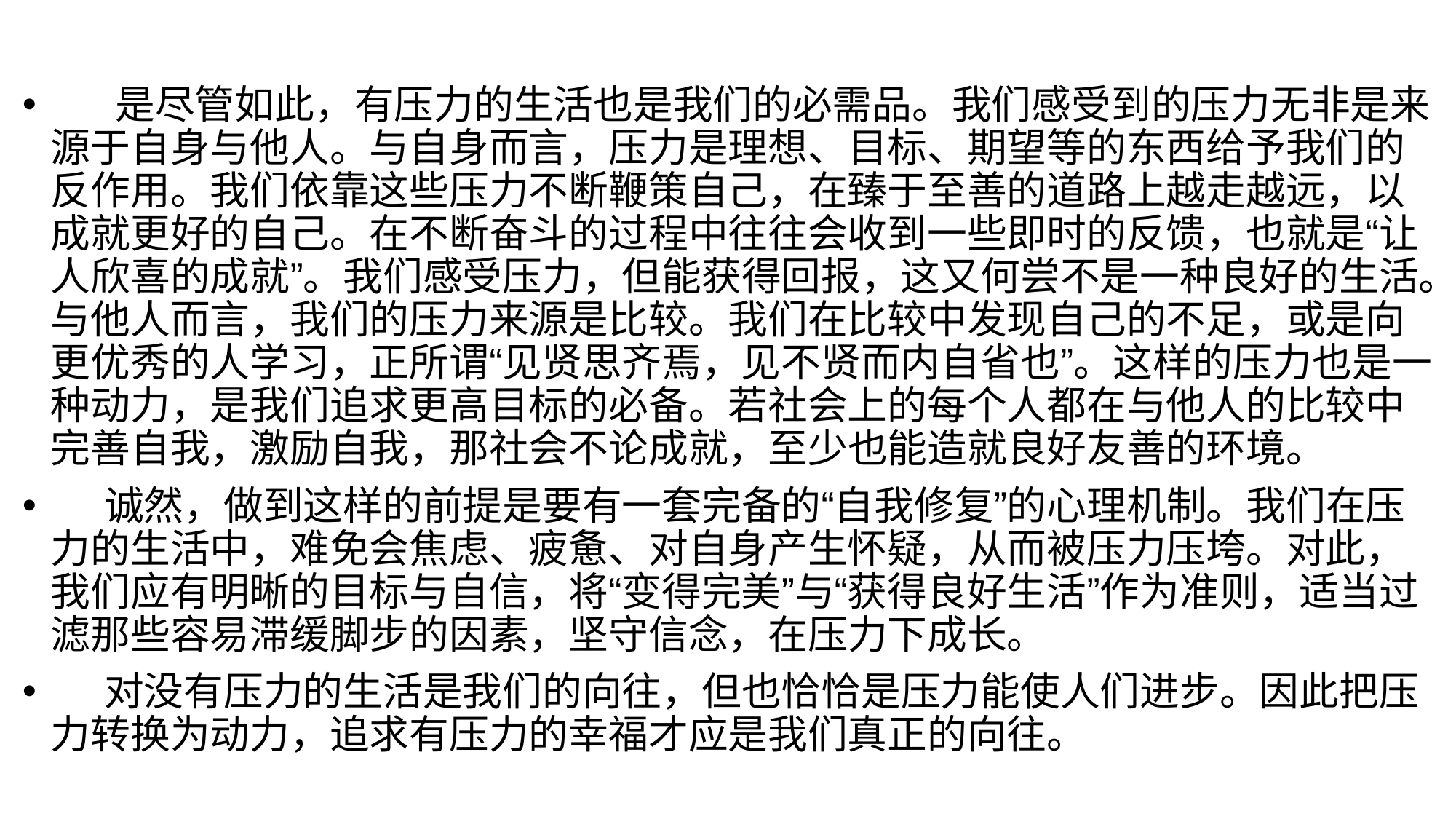

是尽管如此，有压力的生活也是我们的必需品。我们感受到的压力无非是来源于自身与他人。与自身而言，压力是理想、目标、期望等的东西给予我们的反作用。我们依靠这些压力不断鞭策自己，在臻于至善的道路上越走越远，以成就更好的自己。在不断奋斗的过程中往往会收到一些即时的反馈，也就是“让人欣喜的成就”。我们感受压力，但能获得回报，这又何尝不是一种良好的生活。与他人而言，我们的压力来源是比较。我们在比较中发现自己的不足，或是向更优秀的人学习，正所谓“见贤思齐焉，见不贤而内自省也”。这样的压力也是一种动力，是我们追求更高目标的必备。若社会上的每个人都在与他人的比较中完善自我，激励自我，那社会不论成就，至少也能造就良好友善的环境。
    诚然，做到这样的前提是要有一套完备的“自我修复”的心理机制。我们在压力的生活中，难免会焦虑、疲惫、对自身产生怀疑，从而被压力压垮。对此，我们应有明晰的目标与自信，将“变得完美”与“获得良好生活”作为准则，适当过滤那些容易滞缓脚步的因素，坚守信念，在压力下成长。
    对没有压力的生活是我们的向往，但也恰恰是压力能使人们进步。因此把压力转换为动力，追求有压力的幸福才应是我们真正的向往。